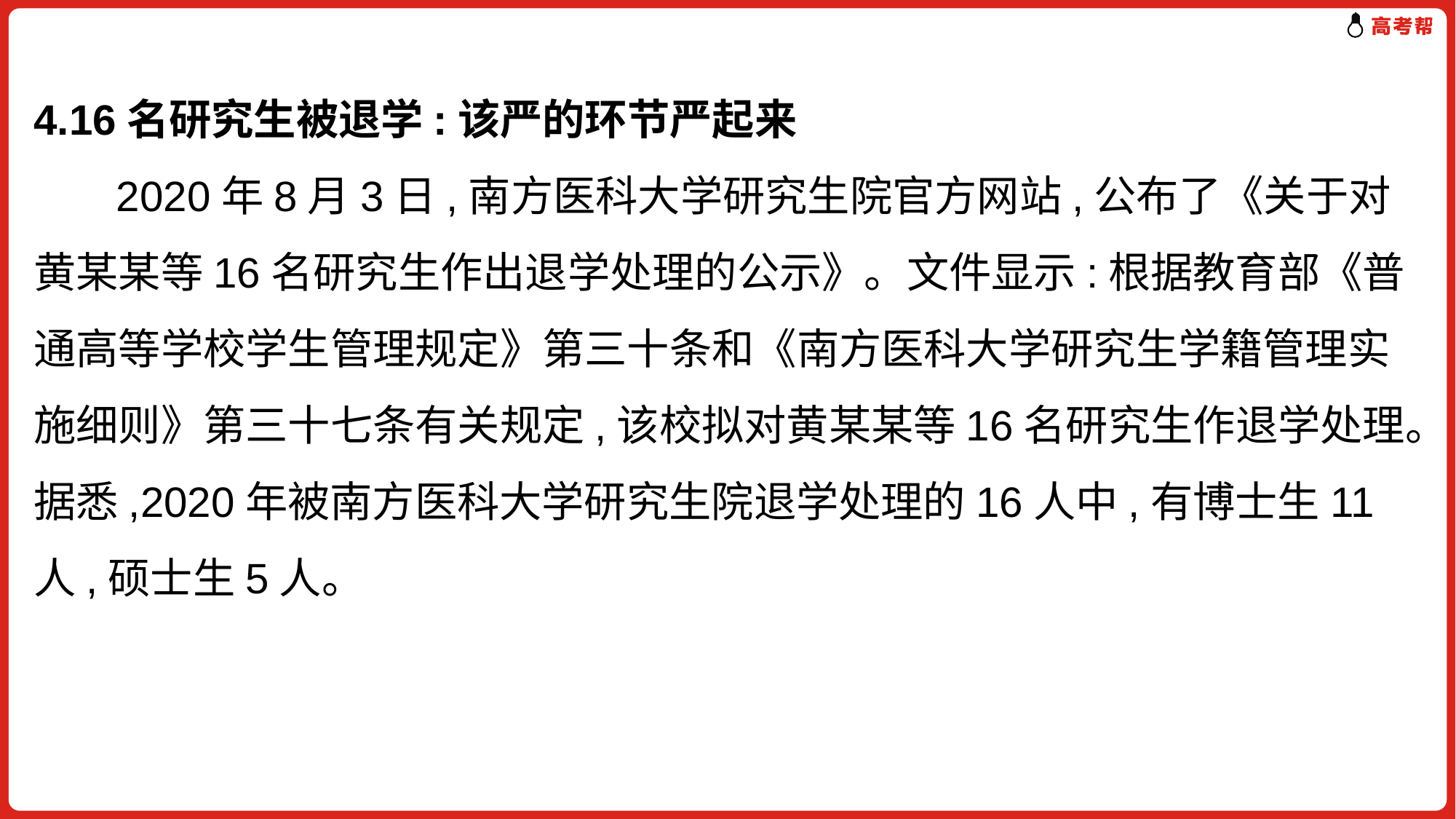

4.16名研究生被退学:该严的环节严起来
       2020年8月3日,南方医科大学研究生院官方网站,公布了《关于对黄某某等16名研究生作出退学处理的公示》。文件显示:根据教育部《普通高等学校学生管理规定》第三十条和《南方医科大学研究生学籍管理实施细则》第三十七条有关规定,该校拟对黄某某等16名研究生作退学处理。据悉,2020年被南方医科大学研究生院退学处理的16人中,有博士生11人,硕士生5人。